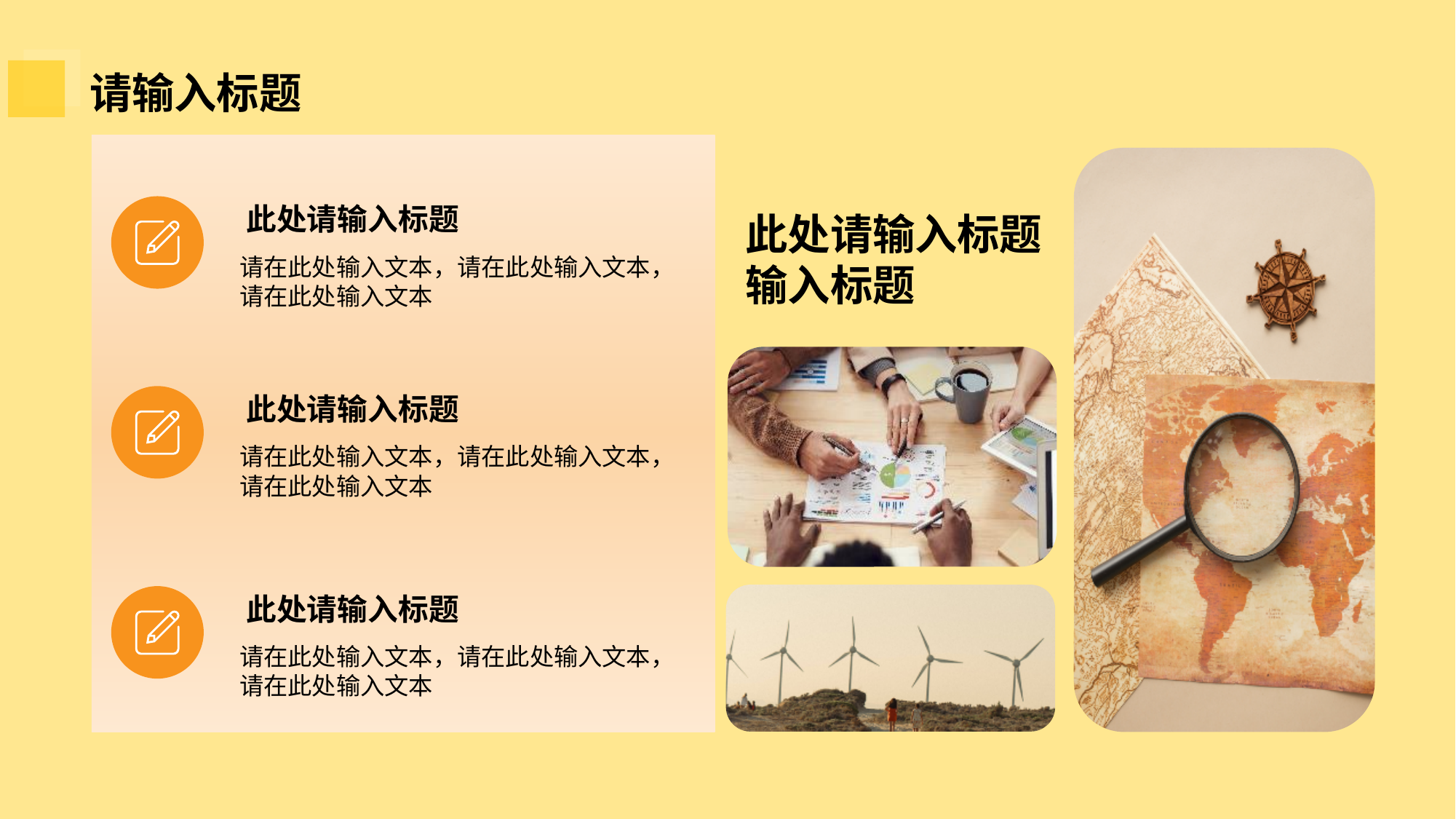

# 请输入标题

此处请输入标题
请在此处输入文本，请在此处输入文本，请在此处输入文本

此处请输入标题
输入标题

此处请输入标题
请在此处输入文本，请在此处输入文本，请在此处输入文本

此处请输入标题
请在此处输入文本，请在此处输入文本，请在此处输入文本